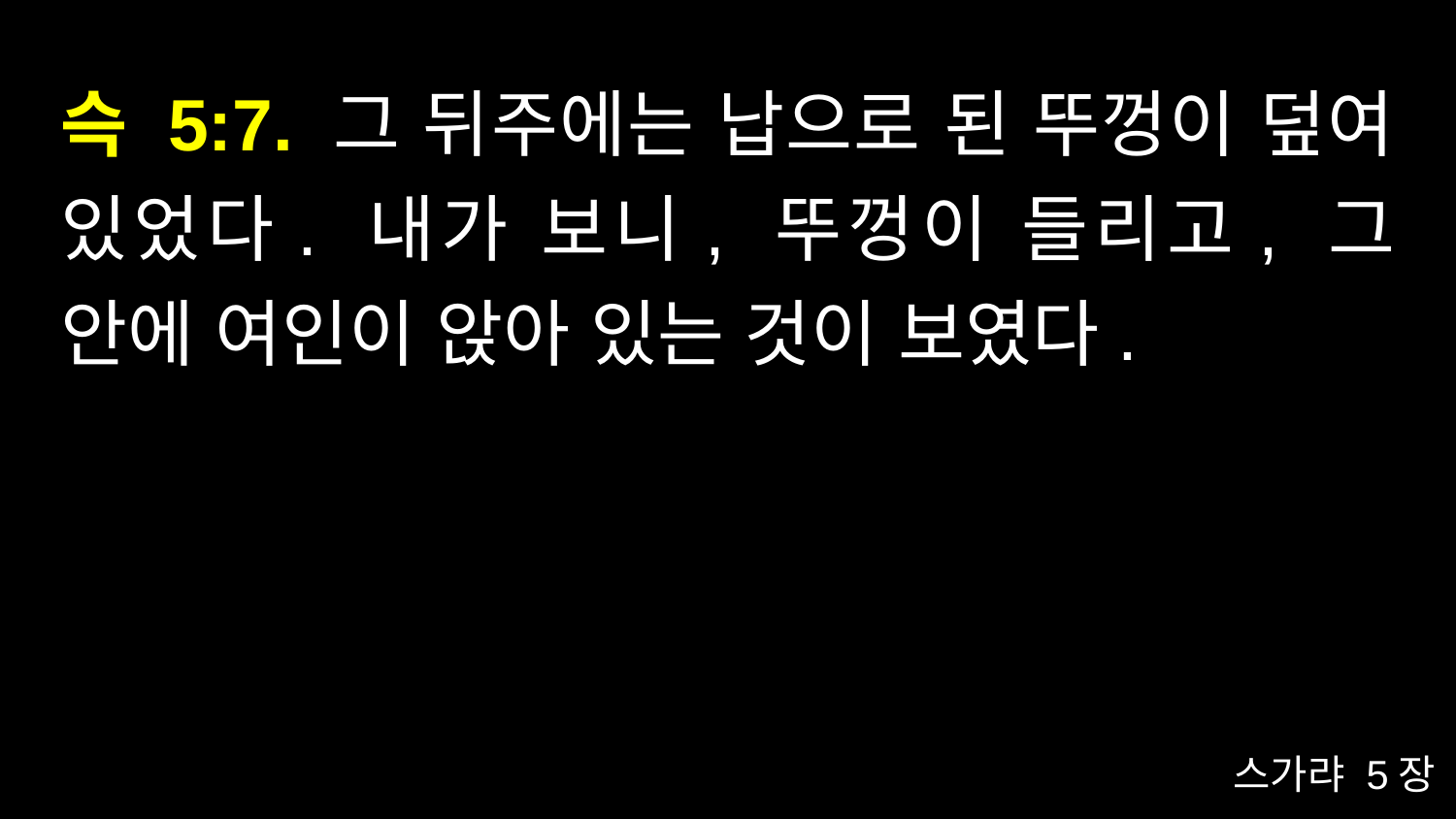

# 슥 5:7. 그 뒤주에는 납으로 된 뚜껑이 덮여 있었다. 내가 보니, 뚜껑이 들리고, 그 안에 여인이 앉아 있는 것이 보였다.
스가랴 5장